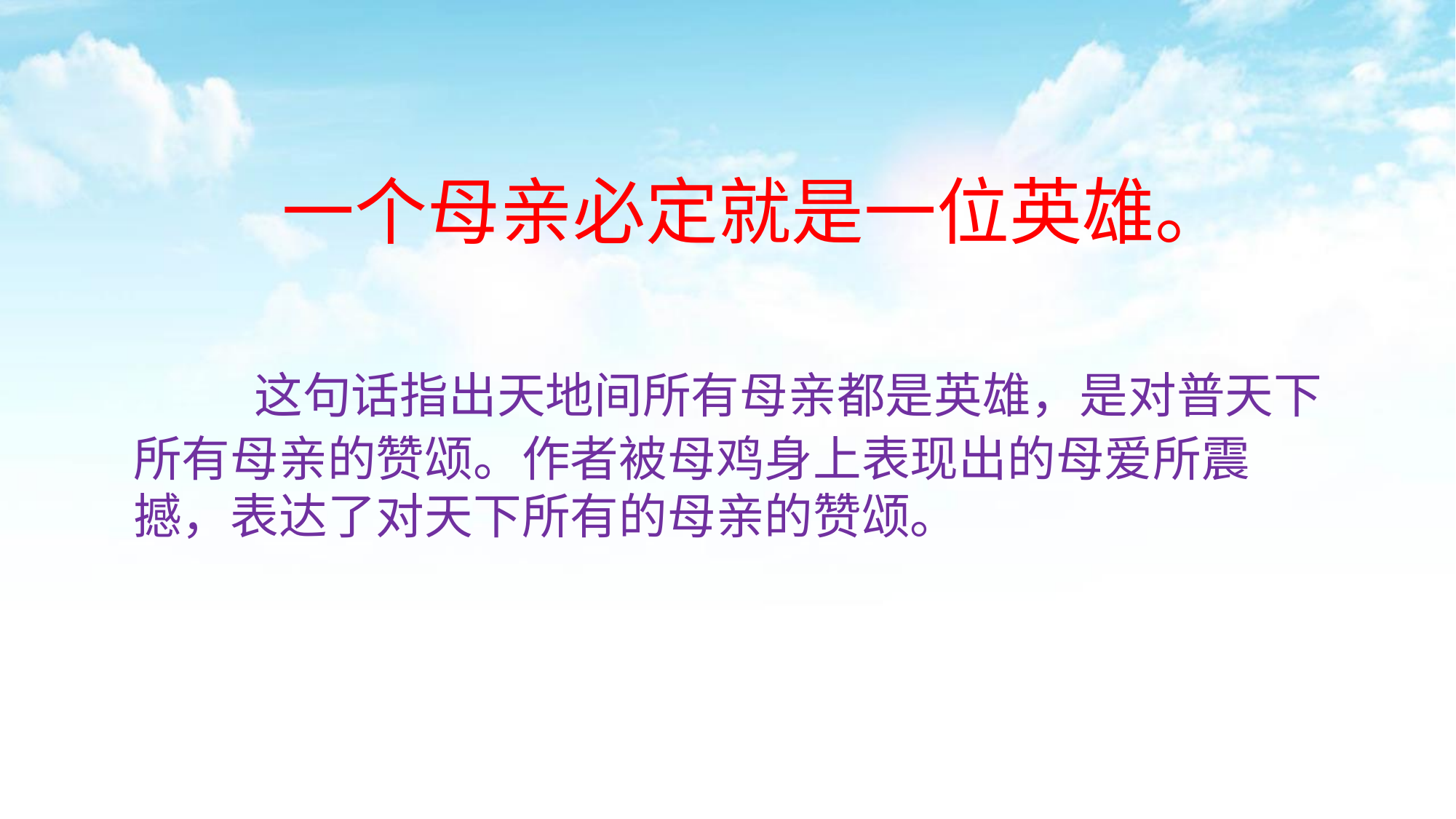

一个母亲必定就是一位英雄。

       这句话指出天地间所有母亲都是英雄，是对普天下所有母亲的赞颂。作者被母鸡身上表现出的母爱所震撼，表达了对天下所有的母亲的赞颂。